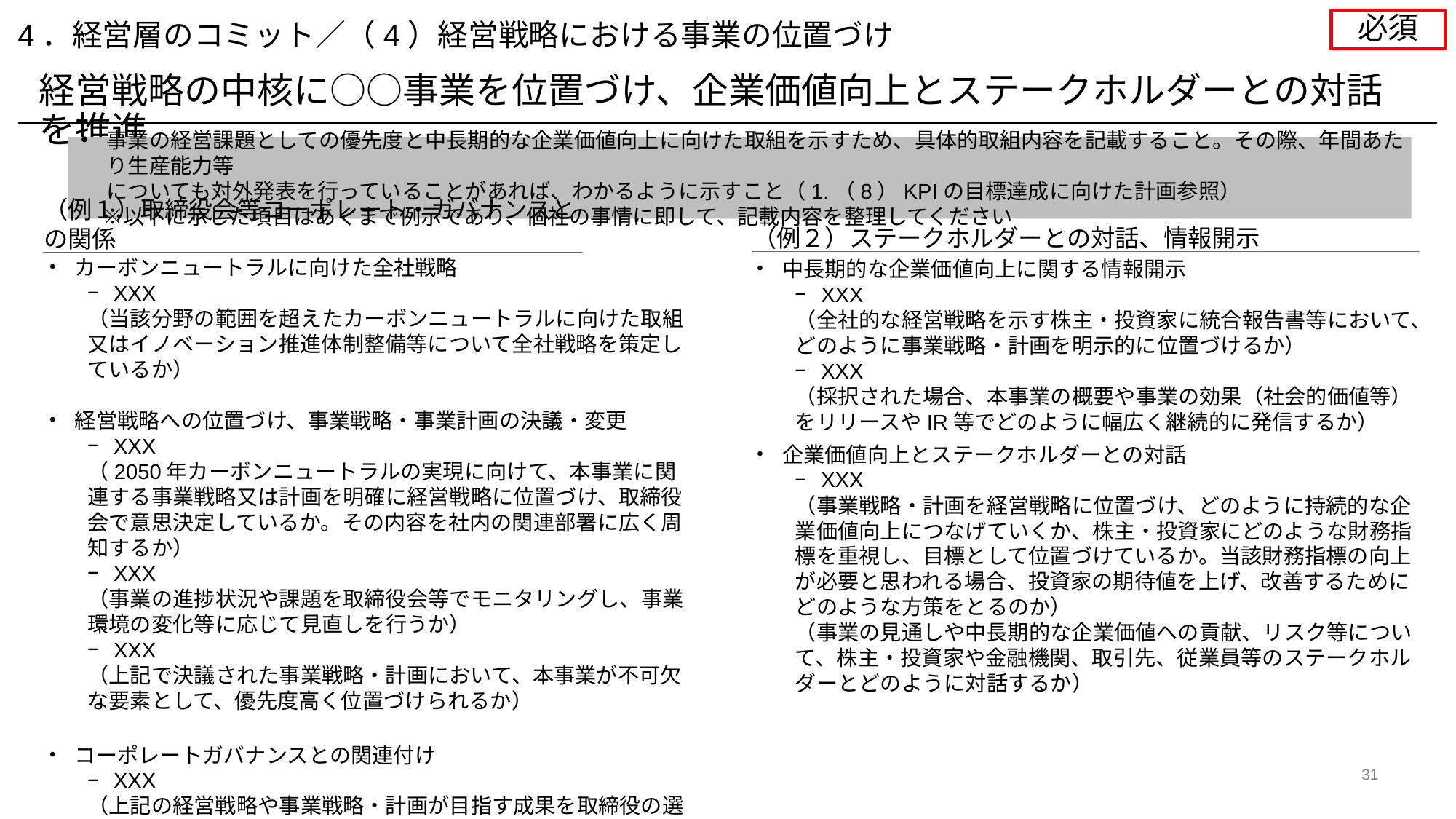

必須
4．経営層のコミット／（4）経営戦略における事業の位置づけ
経営戦略の中核に○○事業を位置づけ、企業価値向上とステークホルダーとの対話を推進
事業の経営課題としての優先度と中長期的な企業価値向上に向けた取組を示すため、具体的取組内容を記載すること。その際、年間あたり生産能力等
についても対外発表を行っていることがあれば、わかるように示すこと（1.（8）KPIの目標達成に向けた計画参照）
　※以下に示した項目はあくまで例示であり、個社の事情に即して、記載内容を整理してください
（例２）ステークホルダーとの対話、情報開示
（例１）取締役会等コーポレート・ガバナンスとの関係
カーボンニュートラルに向けた全社戦略
XXX
（当該分野の範囲を超えたカーボンニュートラルに向けた取組又はイノベーション推進体制整備等について全社戦略を策定しているか）

経営戦略への位置づけ、事業戦略・事業計画の決議・変更
XXX
（2050年カーボンニュートラルの実現に向けて、本事業に関連する事業戦略又は計画を明確に経営戦略に位置づけ、取締役会で意思決定しているか。その内容を社内の関連部署に広く周知するか）
XXX
（事業の進捗状況や課題を取締役会等でモニタリングし、事業環境の変化等に応じて見直しを行うか）
XXX
（上記で決議された事業戦略・計画において、本事業が不可欠な要素として、優先度高く位置づけられるか）

コーポレートガバナンスとの関連付け
XXX
（上記の経営戦略や事業戦略・計画が目指す成果を取締役の選任、評価、報酬等に反映させる仕組みがあるか）
中長期的な企業価値向上に関する情報開示
XXX
（全社的な経営戦略を示す株主・投資家に統合報告書等において、どのように事業戦略・計画を明示的に位置づけるか）
XXX
（採択された場合、本事業の概要や事業の効果（社会的価値等）をリリースやIR等でどのように幅広く継続的に発信するか）

企業価値向上とステークホルダーとの対話
XXX
（事業戦略・計画を経営戦略に位置づけ、どのように持続的な企業価値向上につなげていくか、株主・投資家にどのような財務指標を重視し、目標として位置づけているか。当該財務指標の向上が必要と思われる場合、投資家の期待値を上げ、改善するためにどのような方策をとるのか）
（事業の見通しや中長期的な企業価値への貢献、リスク等について、株主・投資家や金融機関、取引先、従業員等のステークホルダーとどのように対話するか）